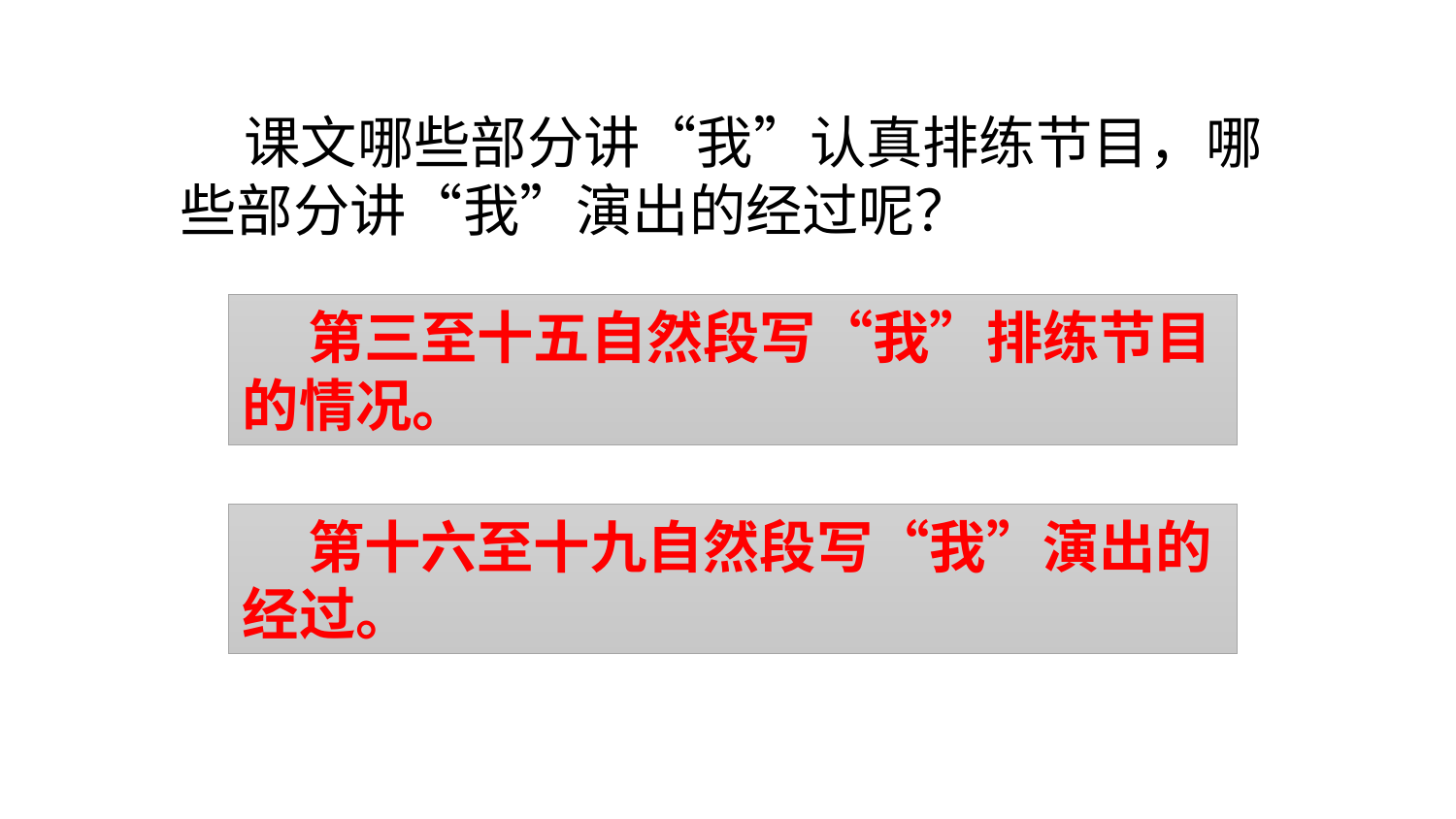

课文哪些部分讲“我”认真排练节目，哪些部分讲“我”演出的经过呢？
    第三至十五自然段写“我”排练节目的情况。
    第十六至十九自然段写“我”演出的经过。